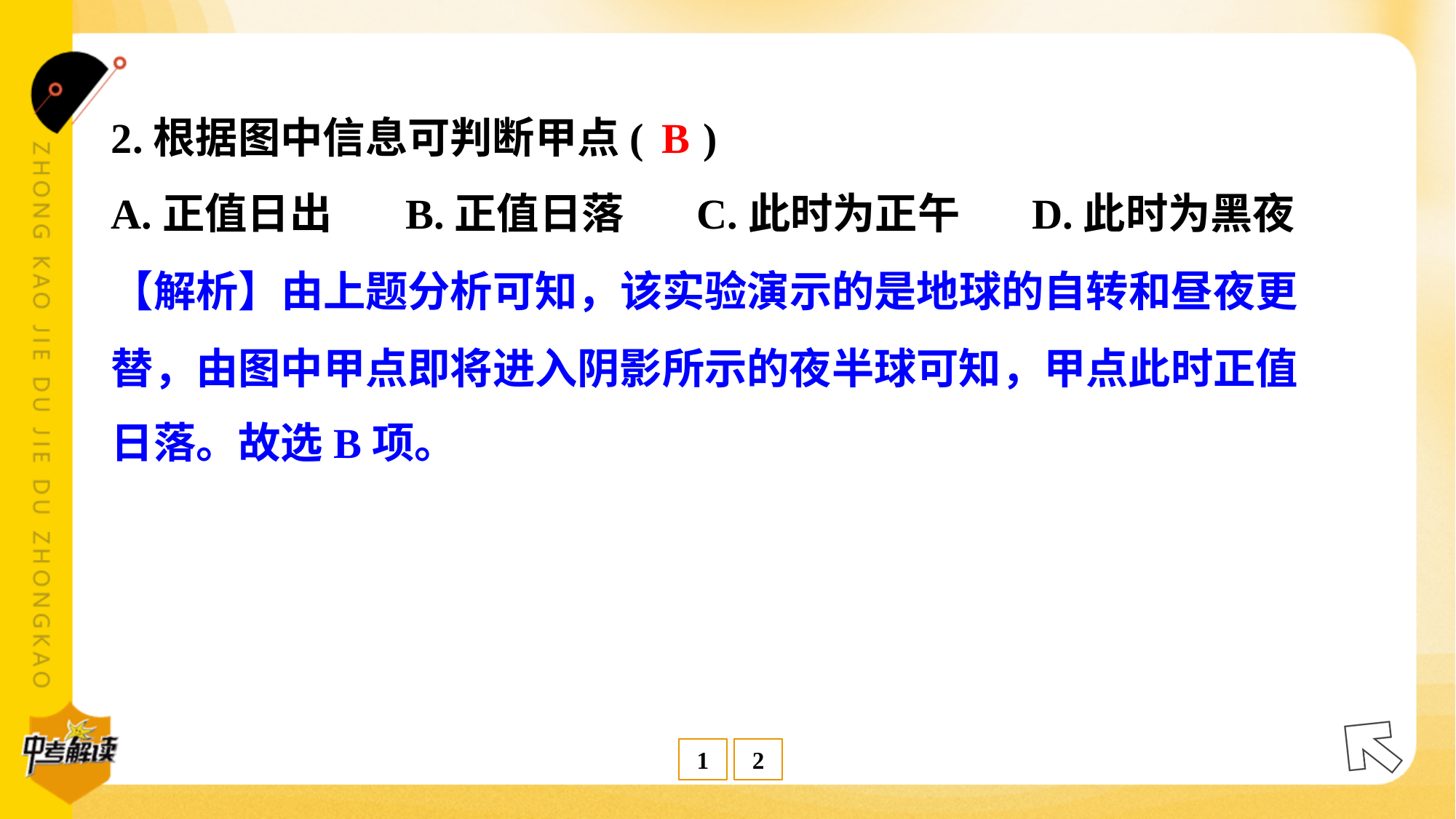

B
2.根据图中信息可判断甲点(     )
A.正值日出	B.正值日落	C.此时为正午	D.此时为黑夜
【解析】由上题分析可知，该实验演示的是地球的自转和昼夜更
替，由图中甲点即将进入阴影所示的夜半球可知，甲点此时正值
日落。故选B项。